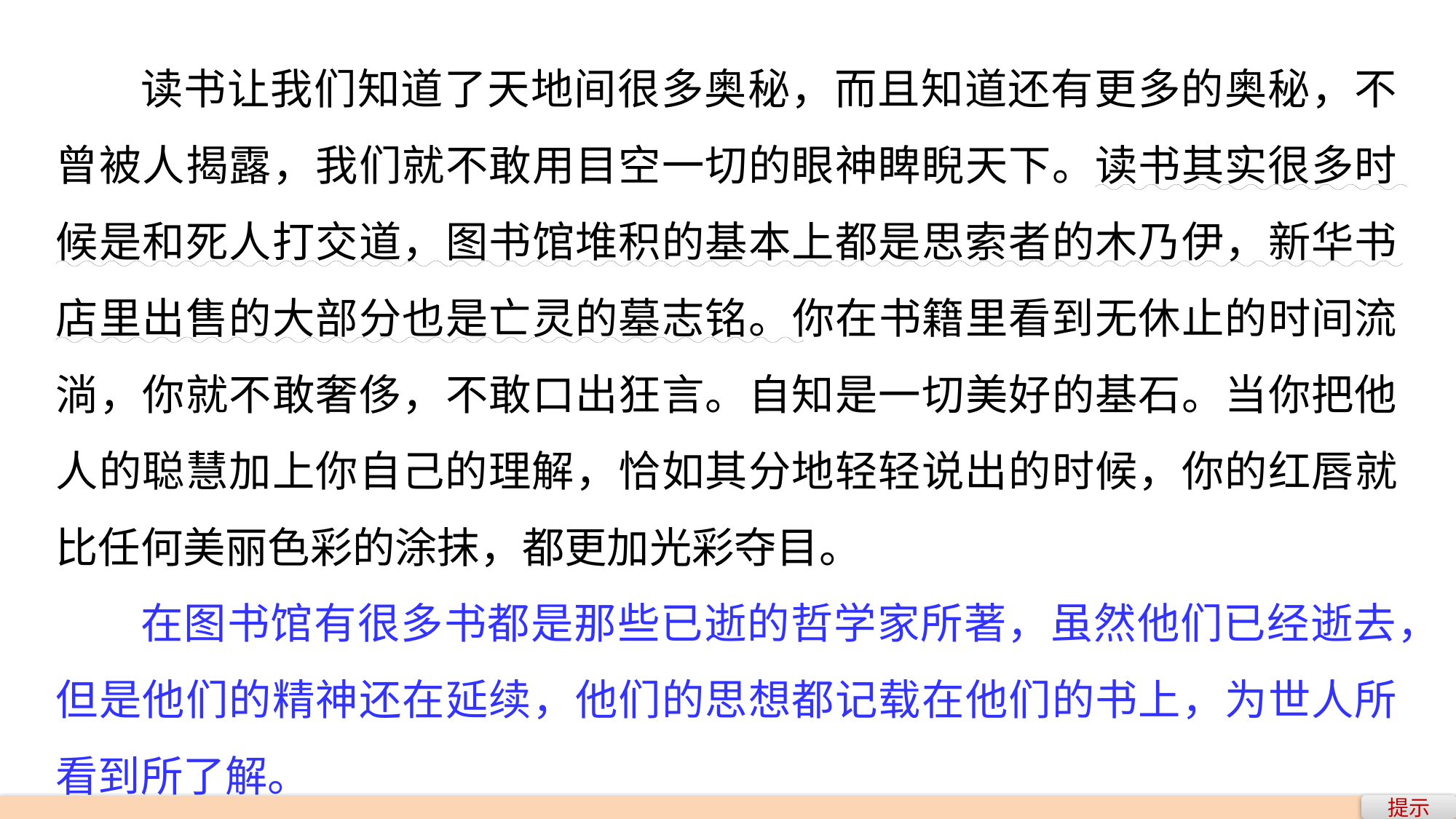

读书让我们知道了天地间很多奥秘，而且知道还有更多的奥秘，不曾被人揭露，我们就不敢用目空一切的眼神睥睨天下。读书其实很多时候是和死人打交道，图书馆堆积的基本上都是思索者的木乃伊，新华书店里出售的大部分也是亡灵的墓志铭。你在书籍里看到无休止的时间流淌，你就不敢奢侈，不敢口出狂言。自知是一切美好的基石。当你把他人的聪慧加上你自己的理解，恰如其分地轻轻说出的时候，你的红唇就比任何美丽色彩的涂抹，都更加光彩夺目。
在图书馆有很多书都是那些已逝的哲学家所著，虽然他们已经逝去，但是他们的精神还在延续，他们的思想都记载在他们的书上，为世人所看到所了解。
提示